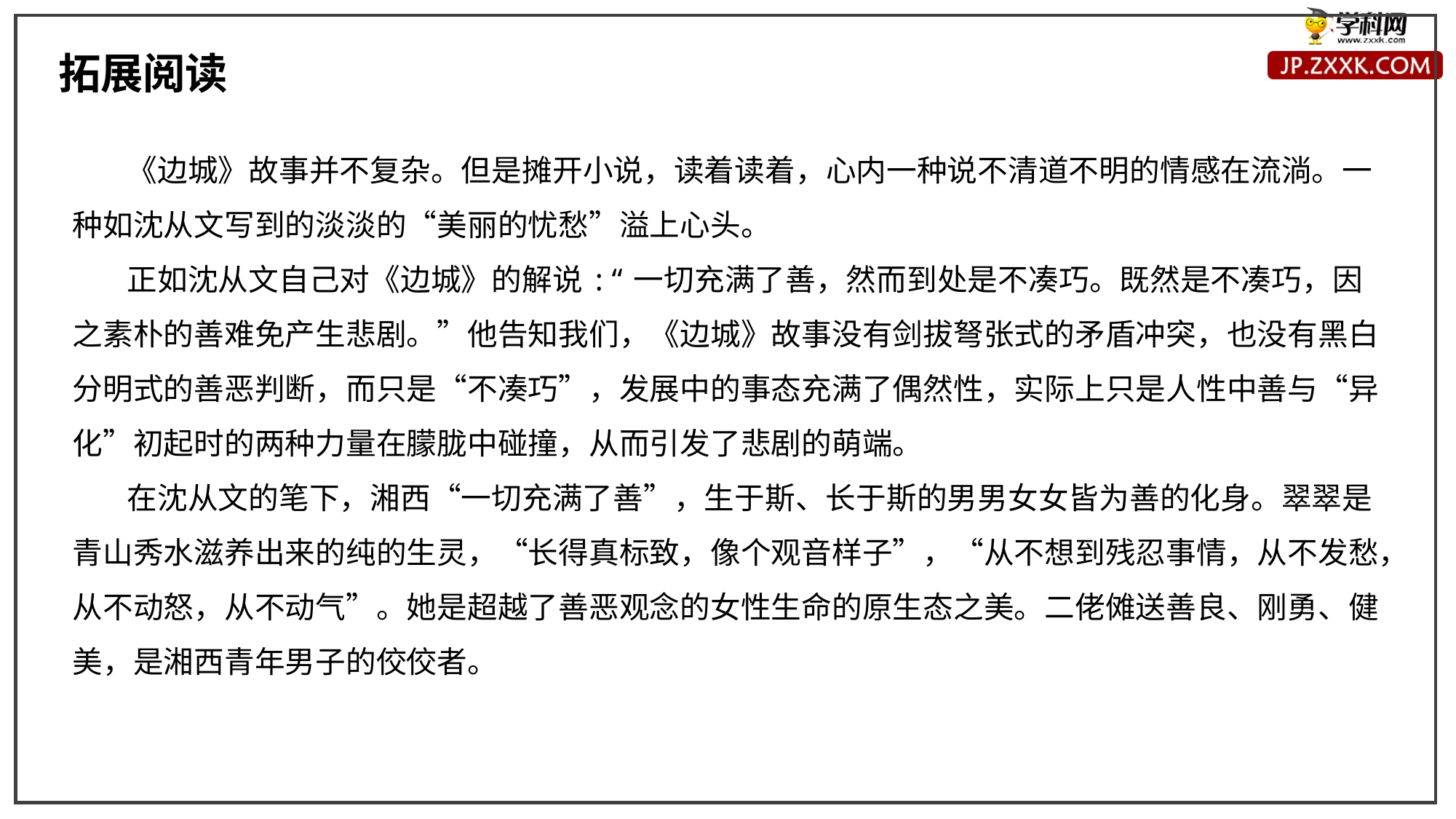

拓展阅读
《边城》故事并不复杂。但是摊开小说，读着读着，心内一种说不清道不明的情感在流淌。一种如沈从文写到的淡淡的“美丽的忧愁”溢上心头。
正如沈从文自己对《边城》的解说:“一切充满了善，然而到处是不凑巧。既然是不凑巧，因之素朴的善难免产生悲剧。”他告知我们，《边城》故事没有剑拔弩张式的矛盾冲突，也没有黑白分明式的善恶判断，而只是“不凑巧”，发展中的事态充满了偶然性，实际上只是人性中善与“异化”初起时的两种力量在朦胧中碰撞，从而引发了悲剧的萌端。
在沈从文的笔下，湘西“一切充满了善”，生于斯、长于斯的男男女女皆为善的化身。翠翠是青山秀水滋养出来的纯的生灵，“长得真标致，像个观音样子”，“从不想到残忍事情，从不发愁，从不动怒，从不动气”。她是超越了善恶观念的女性生命的原生态之美。二佬傩送善良、刚勇、健美，是湘西青年男子的佼佼者。